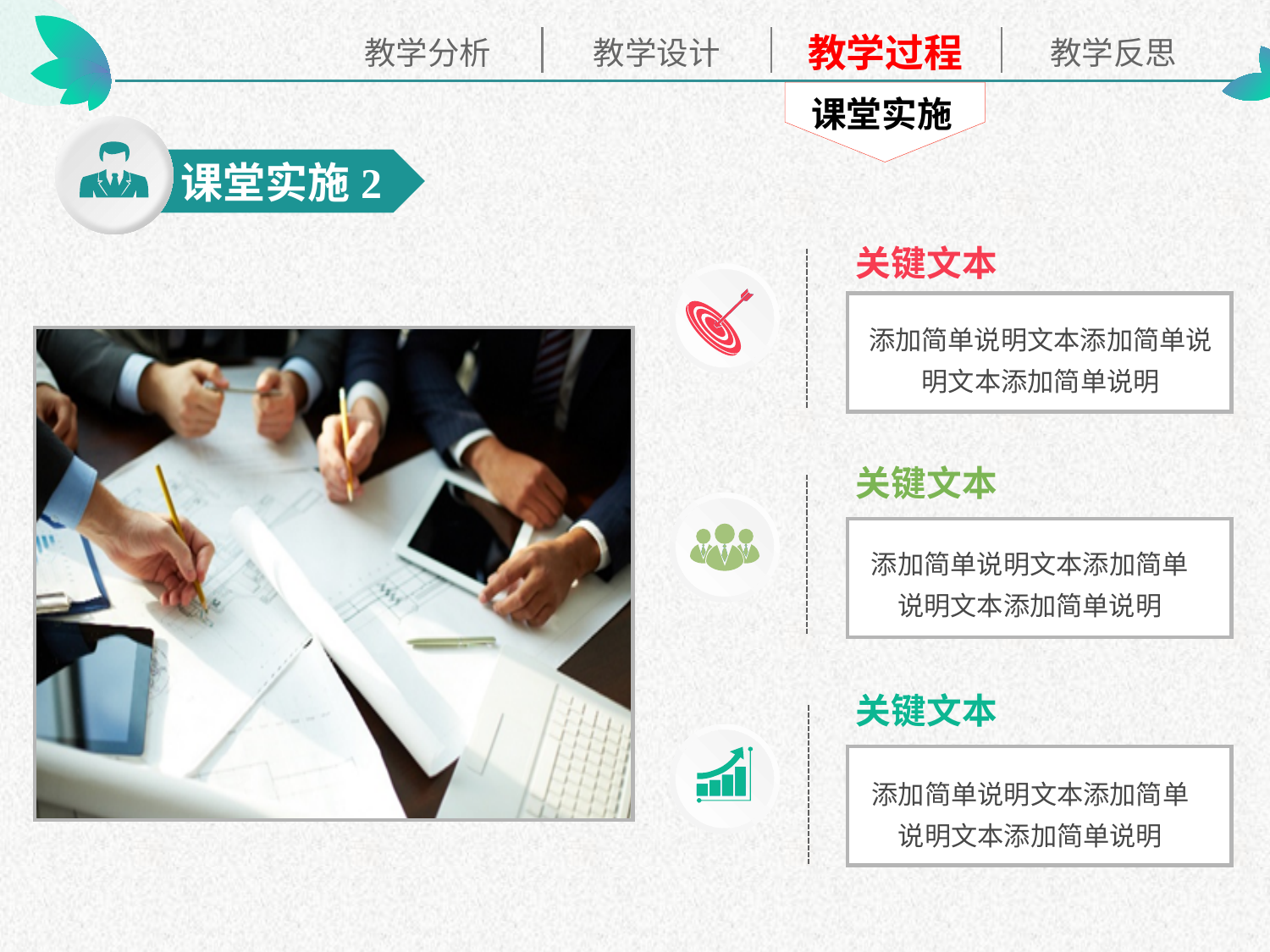

课堂实施

课堂实施2
关键文本

添加简单说明文本添加简单说明文本添加简单说明

关键文本

添加简单说明文本添加简单说明文本添加简单说明
关键文本

添加简单说明文本添加简单说明文本添加简单说明